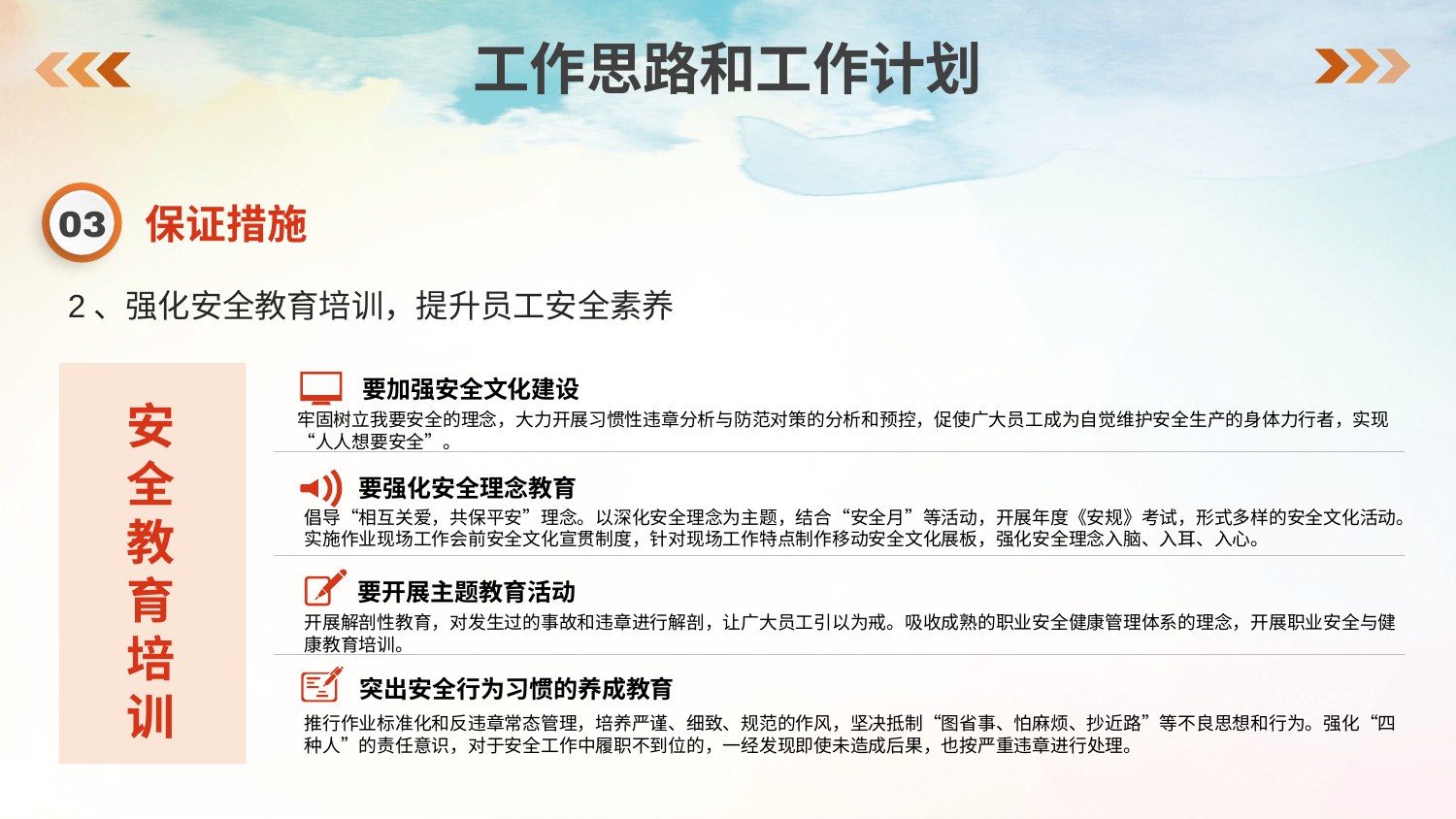

工作思路和工作计划

03
保证措施
2、强化安全教育培训，提升员工安全素养

安全教育培训
要加强安全文化建设

牢固树立我要安全的理念，大力开展习惯性违章分析与防范对策的分析和预控，促使广大员工成为自觉维护安全生产的身体力行者，实现“人人想要安全”。
要强化安全理念教育

倡导“相互关爱，共保平安”理念。以深化安全理念为主题，结合“安全月”等活动，开展年度《安规》考试，形式多样的安全文化活动。实施作业现场工作会前安全文化宣贯制度，针对现场工作特点制作移动安全文化展板，强化安全理念入脑、入耳、入心。

要开展主题教育活动
开展解剖性教育，对发生过的事故和违章进行解剖，让广大员工引以为戒。吸收成熟的职业安全健康管理体系的理念，开展职业安全与健康教育培训。

突出安全行为习惯的养成教育
推行作业标准化和反违章常态管理，培养严谨、细致、规范的作风，坚决抵制“图省事、怕麻烦、抄近路”等不良思想和行为。强化“四种人”的责任意识，对于安全工作中履职不到位的，一经发现即使未造成后果，也按严重违章进行处理。